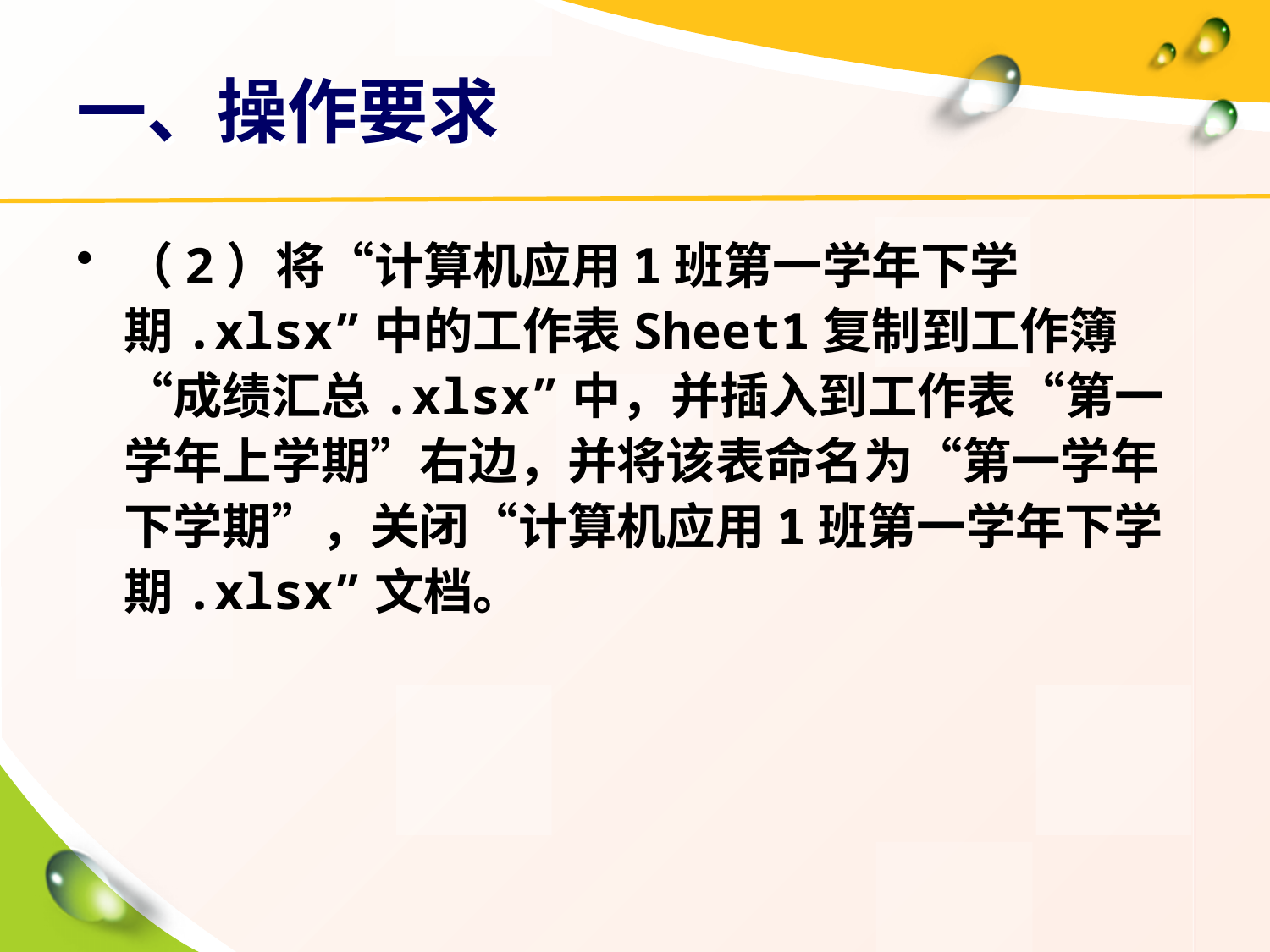

# 一、操作要求
（2）将“计算机应用1班第一学年下学期.xlsx”中的工作表Sheet1复制到工作簿“成绩汇总.xlsx”中，并插入到工作表“第一学年上学期”右边，并将该表命名为“第一学年下学期”，关闭“计算机应用1班第一学年下学期.xlsx”文档。